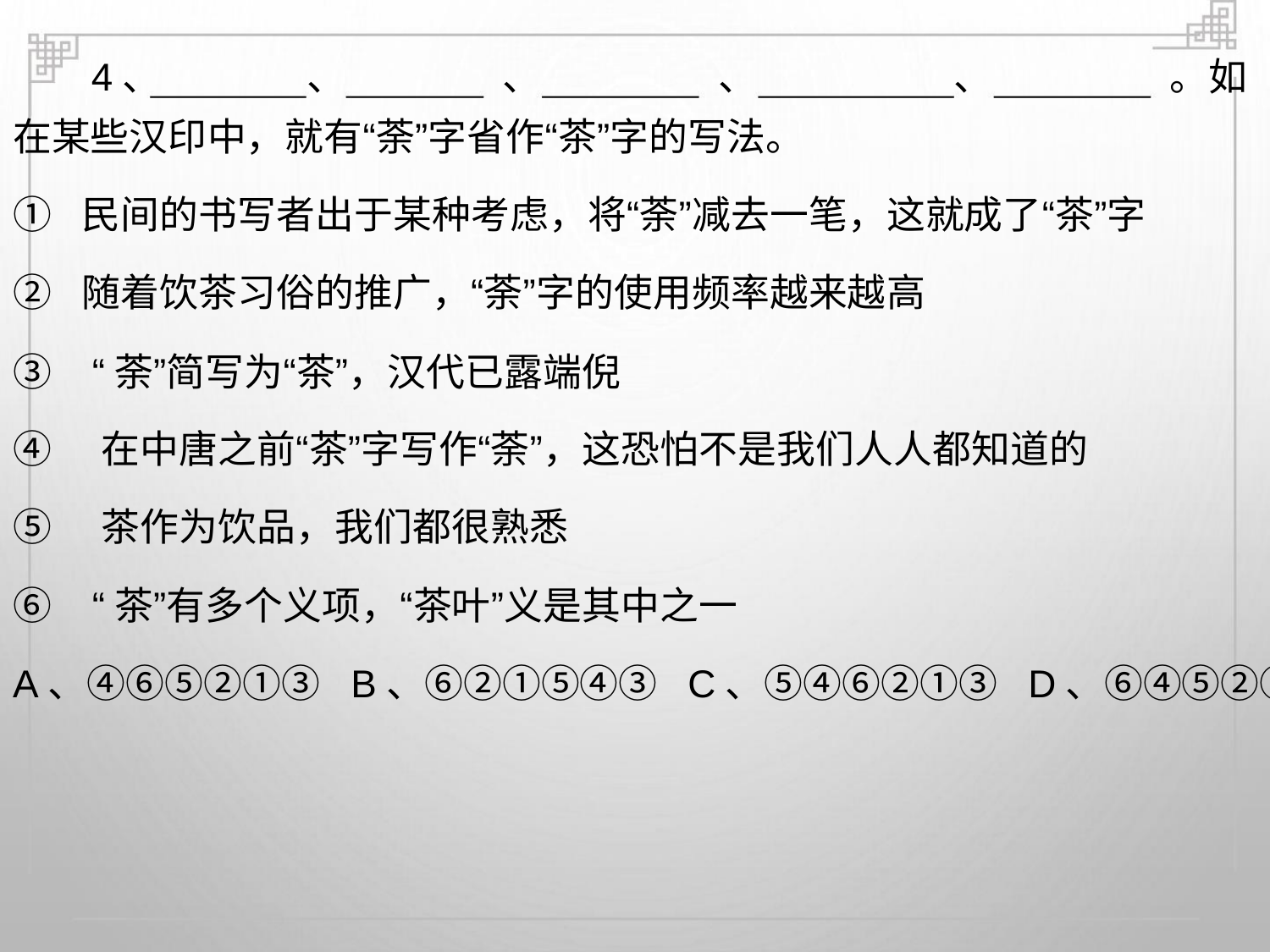

4、
、
、
、
、
。如
在某些汉印中，就有“荼”字省作“茶”字的写法。
① 民间的书写者出于某种考虑，将“荼”减去一笔，这就成了“茶”字
② 随着饮茶习俗的推广，“荼”字的使用频率越来越高
③ “荼”简写为“茶”，汉代已露端倪
④ 在中唐之前“茶”字写作“荼”，这恐怕不是我们人人都知道的
⑤ 茶作为饮品，我们都很熟悉
⑥ “茶”有多个义项，“茶叶”义是其中之一
A、④⑥⑤②①③ B、⑥②①⑤④③ C、⑤④⑥②①③ D、⑥④⑤②③①